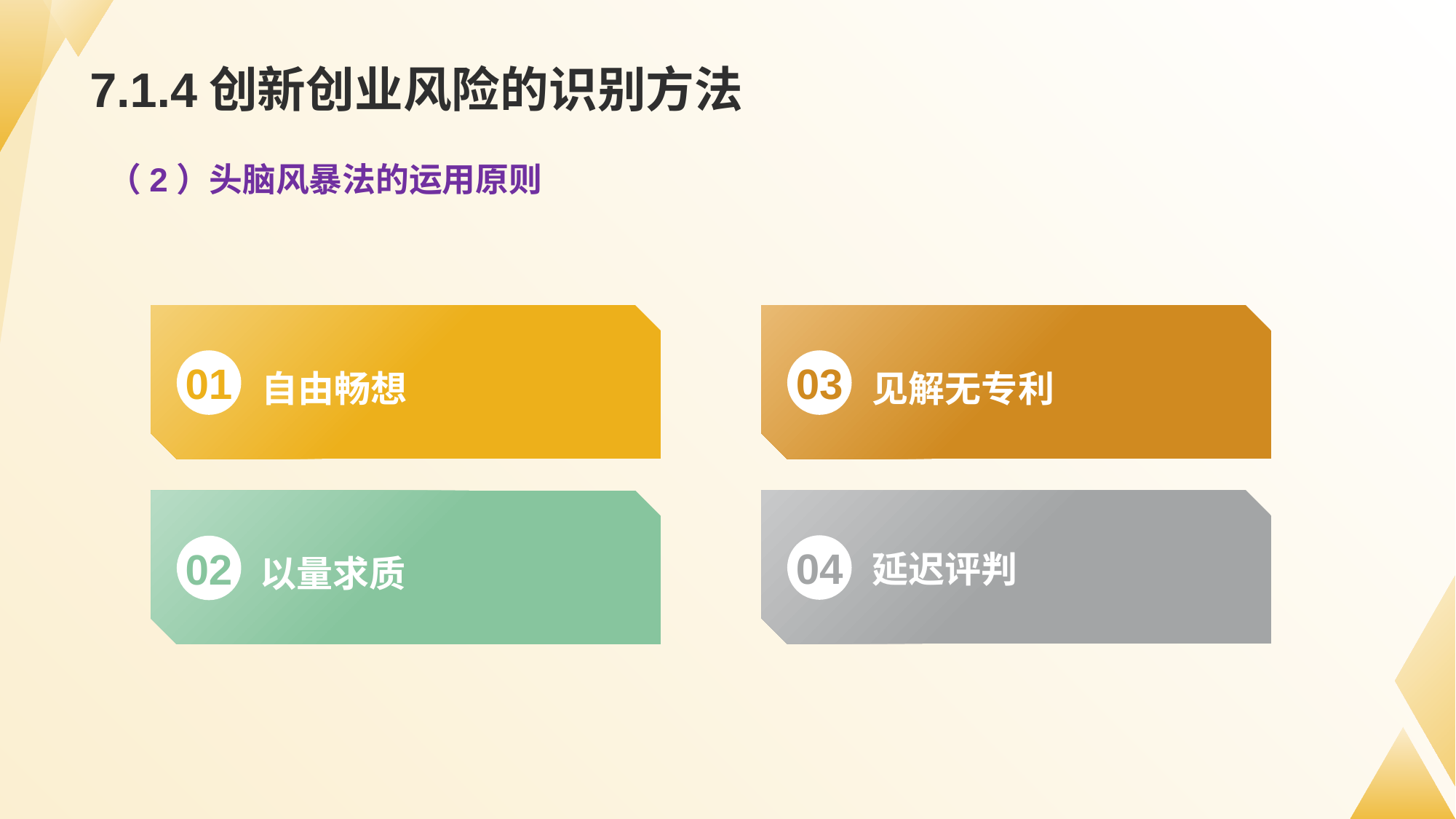

# 7.1.4创新创业风险的识别方法
（2）头脑风暴法的运用原则

01
自由畅想

03
见解无专利

04
延迟评判

02
以量求质